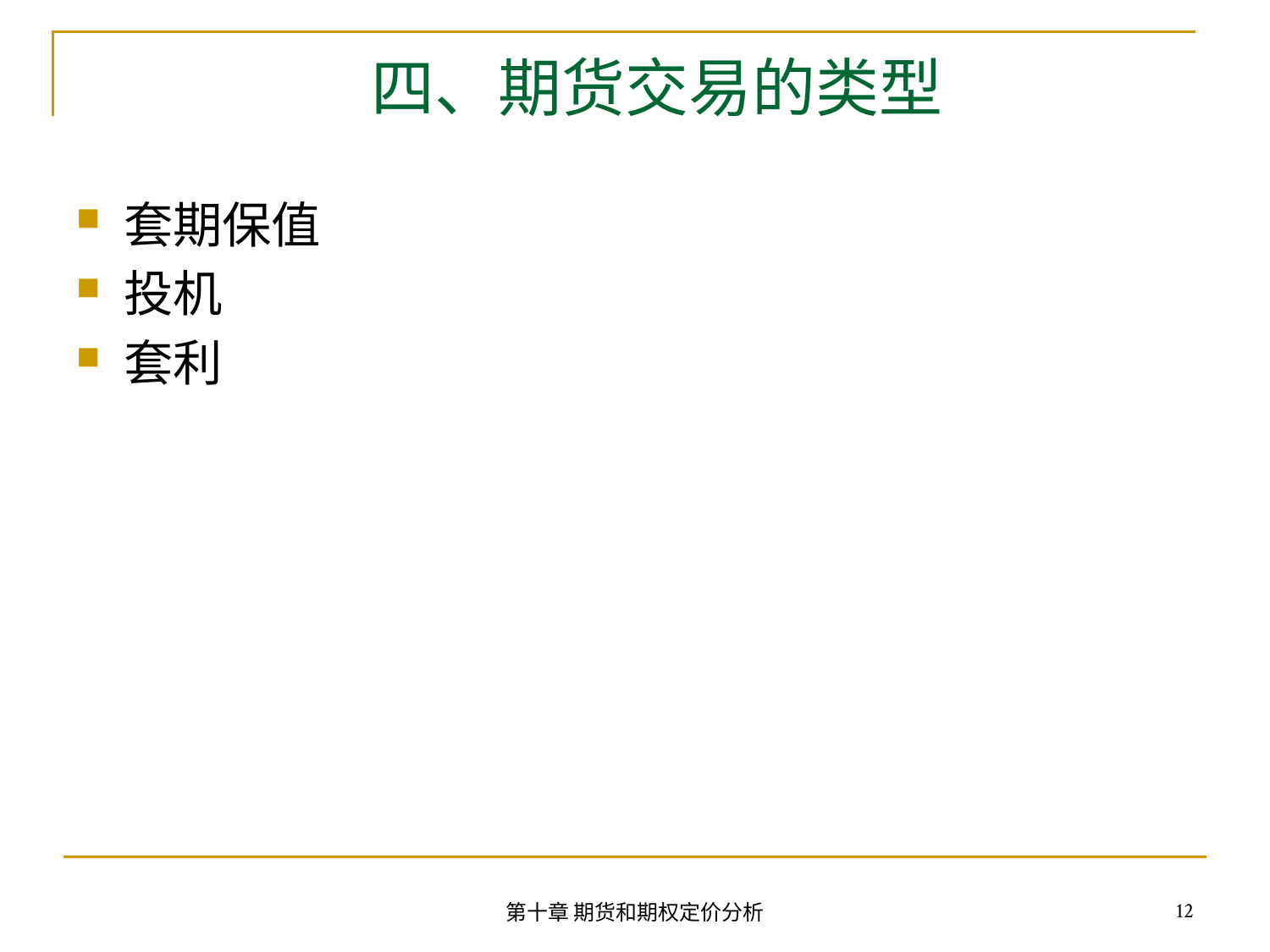

# 四、期货交易的类型

套期保值
投机
套利
12
第十章 期货和期权定价分析